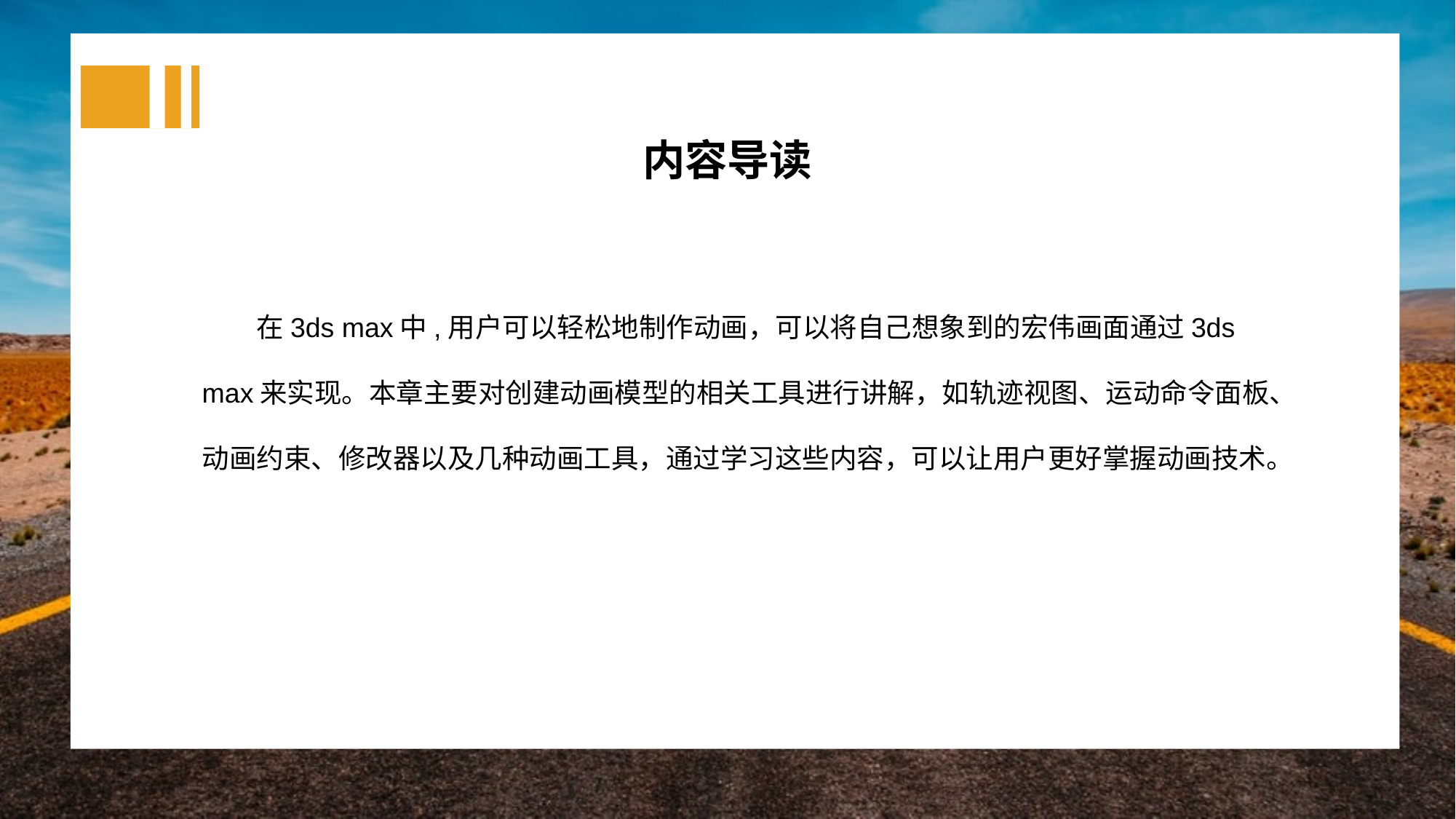

内容导读
在3ds max中,用户可以轻松地制作动画，可以将自己想象到的宏伟画面通过3ds max来实现。本章主要对创建动画模型的相关工具进行讲解，如轨迹视图、运动命令面板、动画约束、修改器以及几种动画工具，通过学习这些内容，可以让用户更好掌握动画技术。